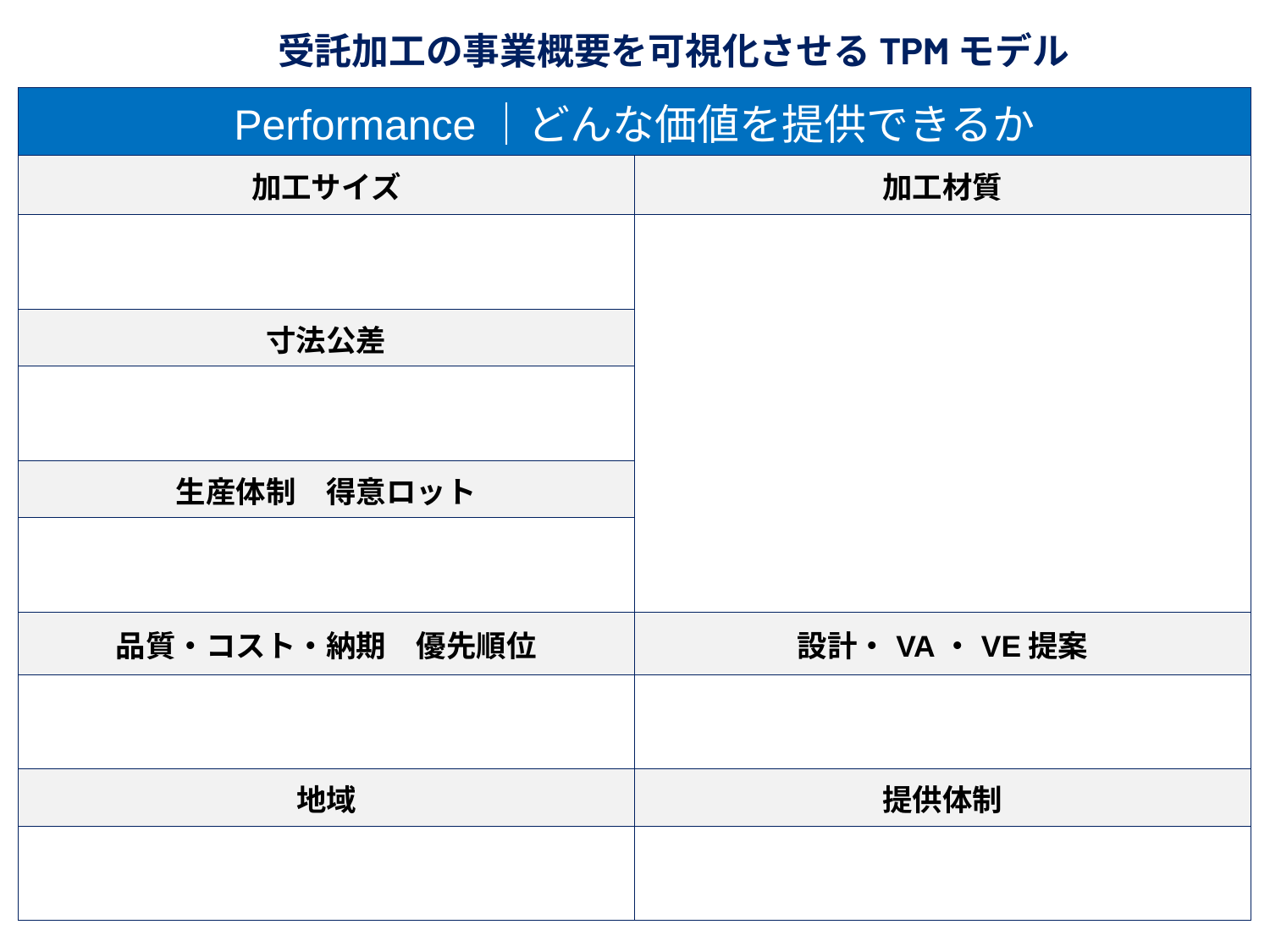

受託加工の事業概要を可視化させるTPMモデル
| Performance｜どんな価値を提供できるか |  |
| --- | --- |
| 加工サイズ | 加工材質 |
|  |  |
| 寸法公差 |  |
|  |  |
| 生産体制　得意ロット |  |
|  |  |
| 品質・コスト・納期　優先順位 | 設計・VA・VE提案 |
|  |  |
| 地域 | 提供体制 |
|  |  |